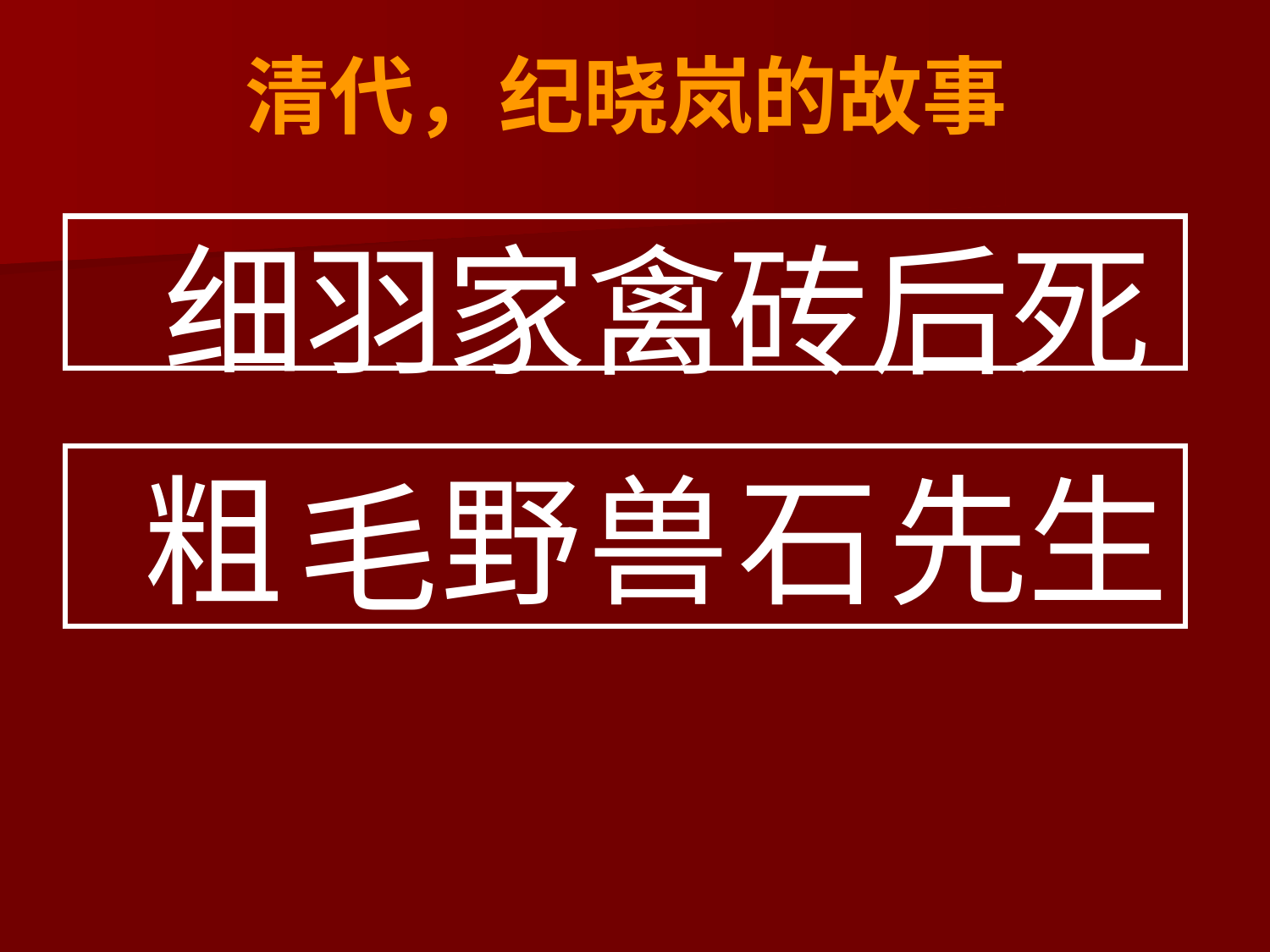

# 清代，纪晓岚的故事
 细羽家禽砖后死
 粗
野
兽
石
先
生
毛